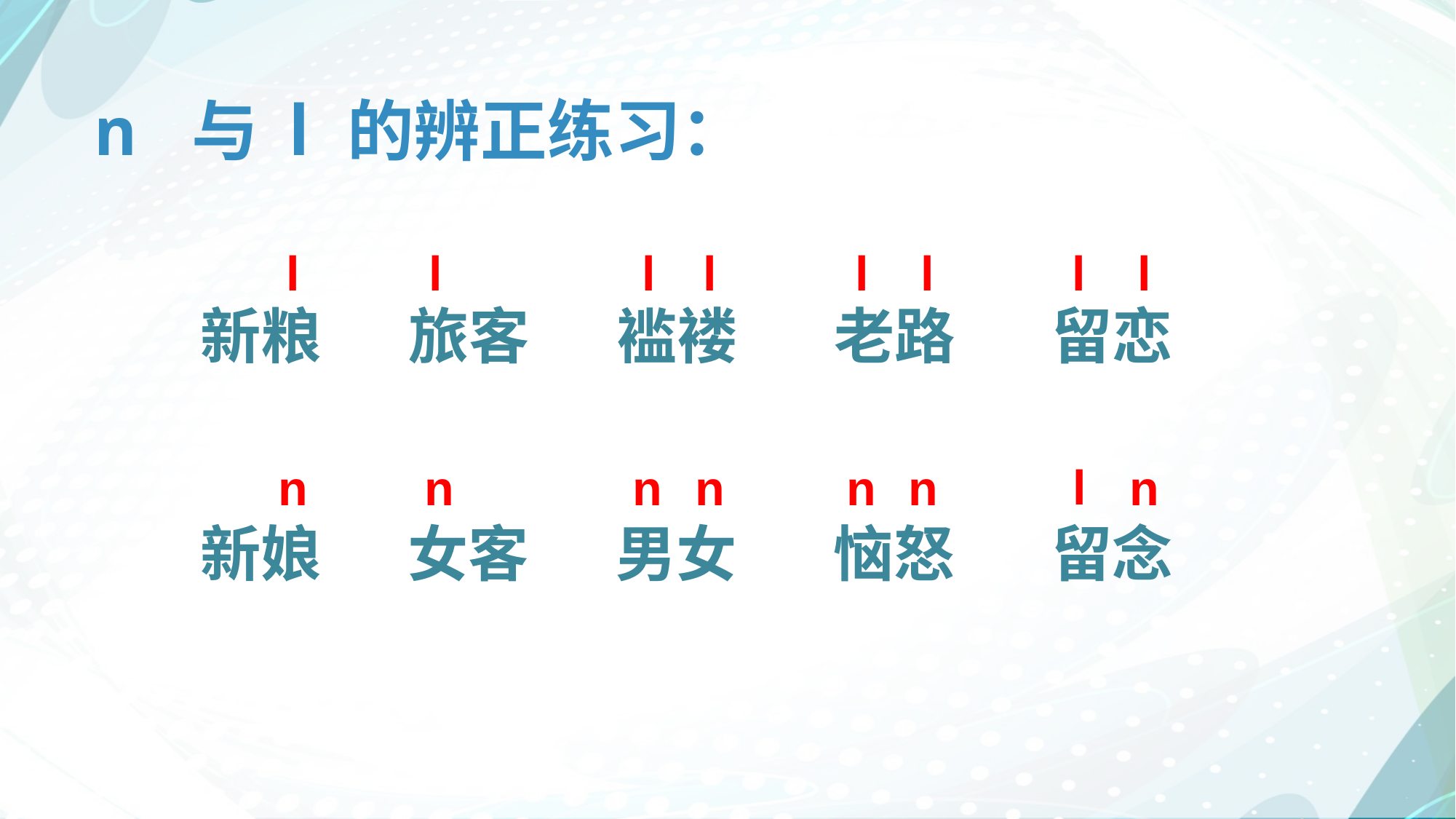

n 与 l 的辨正练习：
l
l
l
l
l
l
l
l
留恋
老路
褴褛
旅客
新粮
l
n
n
n
n
n
n
n
留念
新娘
女客
男女
恼怒